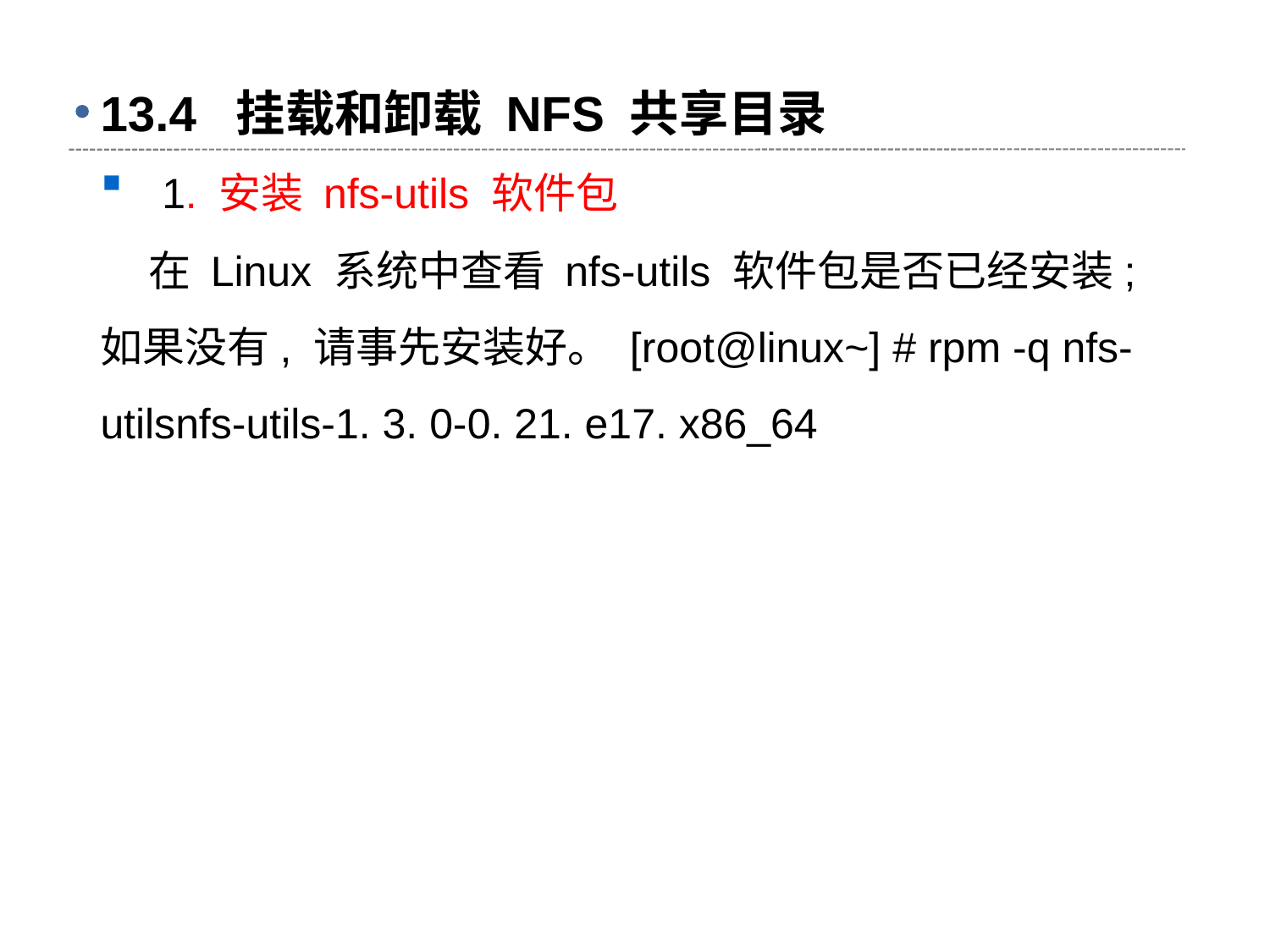

# 13.4  挂载和卸载 NFS 共享目录

 1. 安装 nfs-utils 软件包
    在 Linux 系统中查看 nfs-utils 软件包是否已经安装; 如果没有, 请事先安装好。 [root@linux~] # rpm -q nfs-utilsnfs-utils-1. 3. 0-0. 21. e17. x86_64